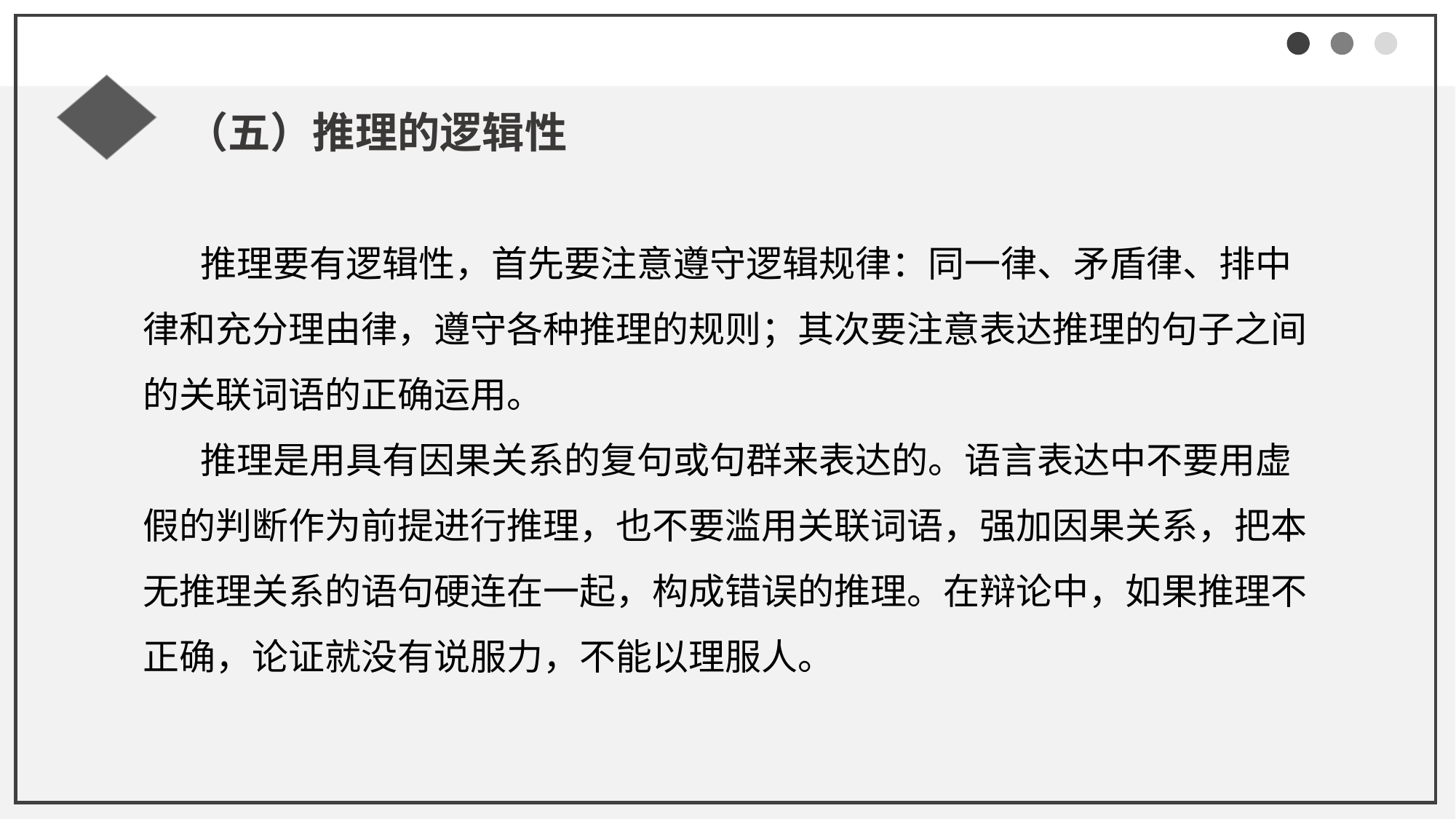

（五）推理的逻辑性
      推理要有逻辑性，首先要注意遵守逻辑规律：同一律、矛盾律、排中律和充分理由律，遵守各种推理的规则；其次要注意表达推理的句子之间的关联词语的正确运用。
      推理是用具有因果关系的复句或句群来表达的。语言表达中不要用虚假的判断作为前提进行推理，也不要滥用关联词语，强加因果关系，把本无推理关系的语句硬连在一起，构成错误的推理。在辩论中，如果推理不正确，论证就没有说服力，不能以理服人。